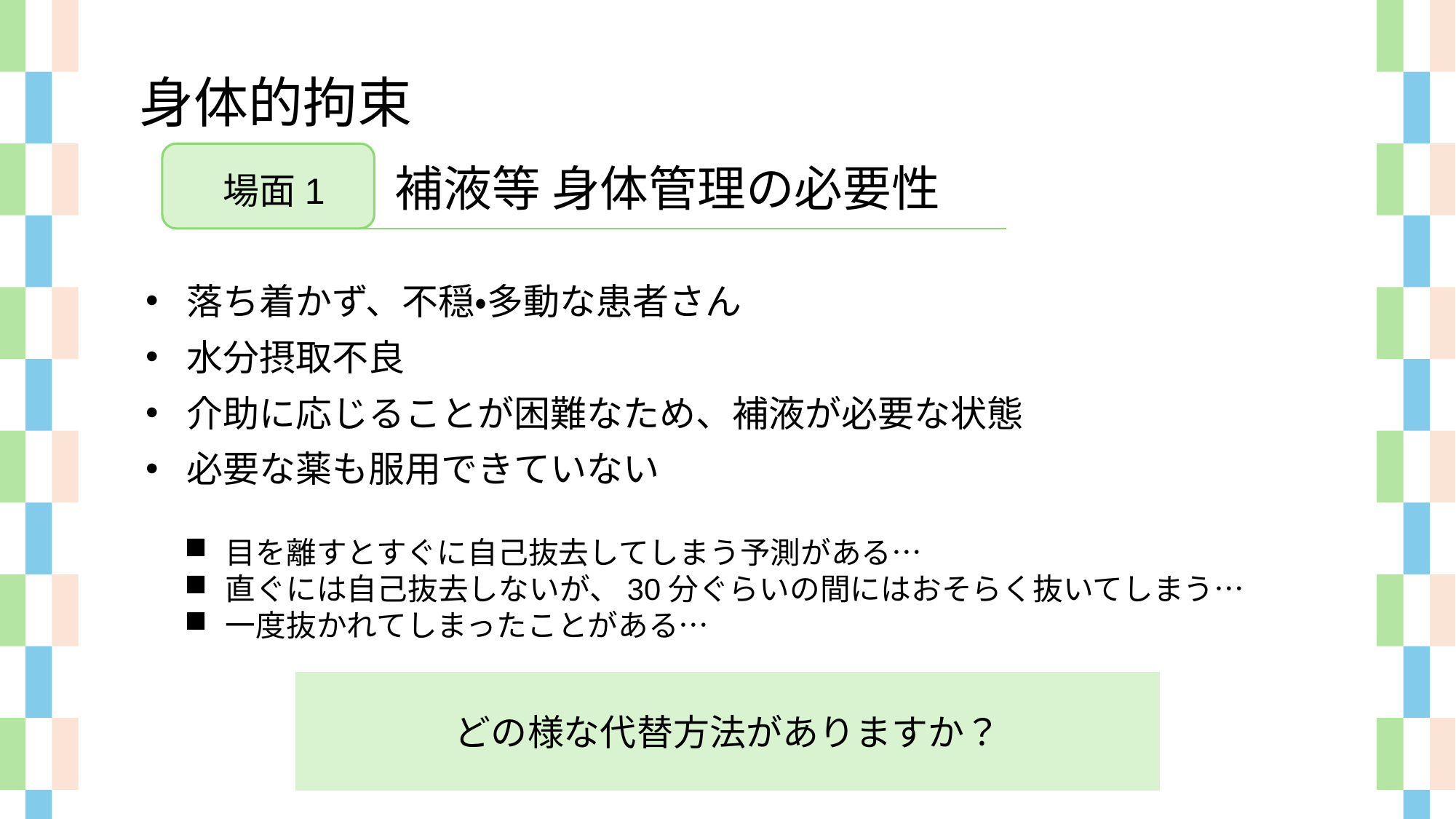

身体的拘束

補液等 身体管理の必要性
場面1
落ち着かず、不穏・多動な患者さん
水分摂取不良
介助に応じることが困難なため、補液が必要な状態
必要な薬も服用できていない
目を離すとすぐに自己抜去してしまう予測がある…
直ぐには自己抜去しないが、30分ぐらいの間にはおそらく抜いてしまう…
一度抜かれてしまったことがある…

どの様な代替方法がありますか？